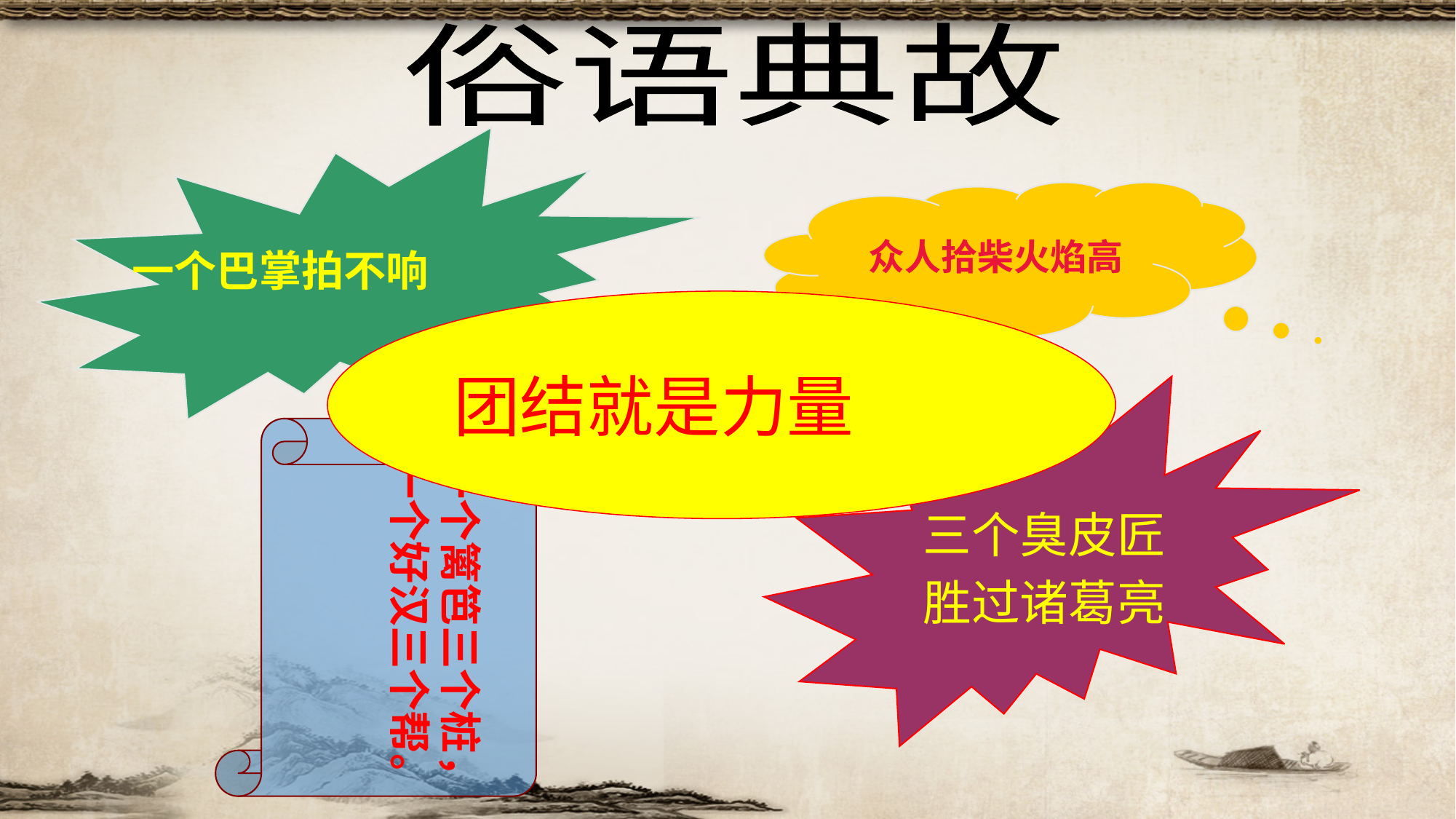

俗语典故

一个巴掌拍不响

众人拾柴火焰高
团结就是力量
三个臭皮匠
胜过诸葛亮

一个篱笆三个桩，
一个好汉三个帮。